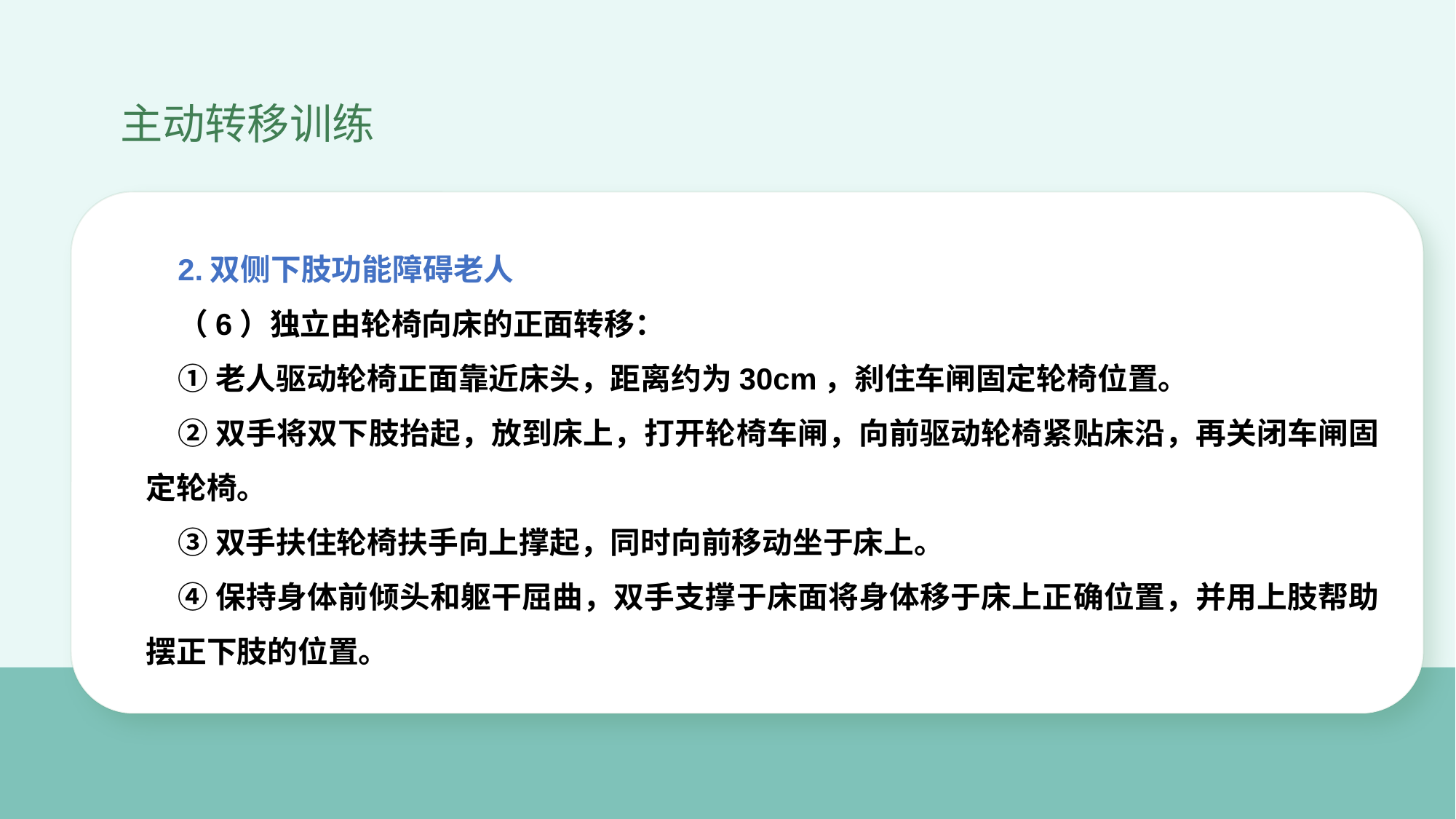

主动转移训练

2.双侧下肢功能障碍老人
（6）独立由轮椅向床的正面转移：
①老人驱动轮椅正面靠近床头，距离约为30cm，刹住车闸固定轮椅位置。
②双手将双下肢抬起，放到床上，打开轮椅车闸，向前驱动轮椅紧贴床沿，再关闭车闸固定轮椅。
③双手扶住轮椅扶手向上撑起，同时向前移动坐于床上。
④保持身体前倾头和躯干屈曲，双手支撑于床面将身体移于床上正确位置，并用上肢帮助摆正下肢的位置。